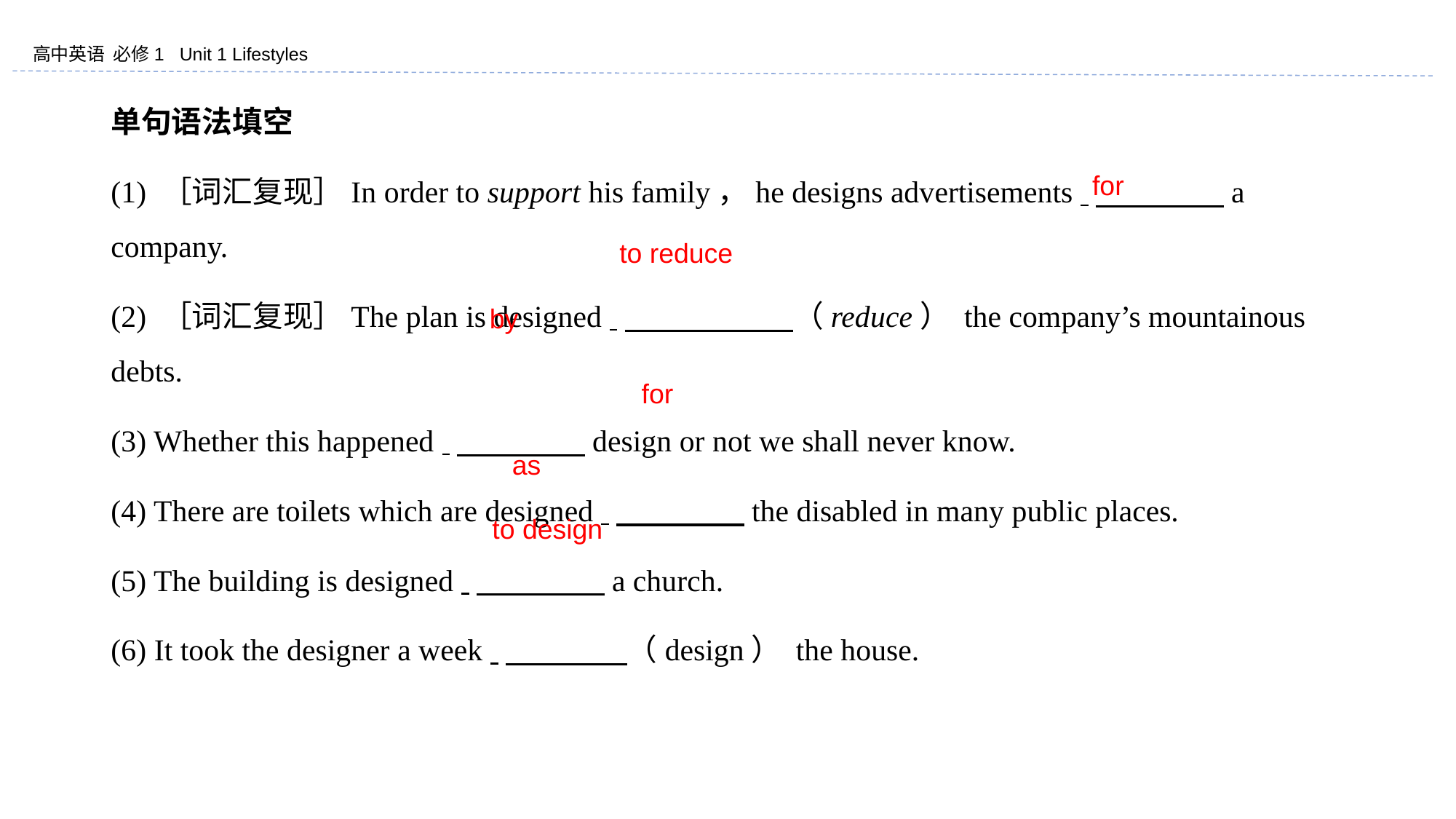

单句语法填空
(1) ［词汇复现］In order to support his family，he designs advertisements  　　　　 a company.
(2) ［词汇复现］The plan is designed  　　　　       （reduce） the company’s mountainous debts.
(3) Whether this happened  　　　　 design or not we shall never know.
(4) There are toilets which are designed  　　　　 the disabled in many public places.
(5) The building is designed  　　　　 a church.
(6) It took the designer a week  　　　　（design） the house.

for
to reduce
by
for
as
to design